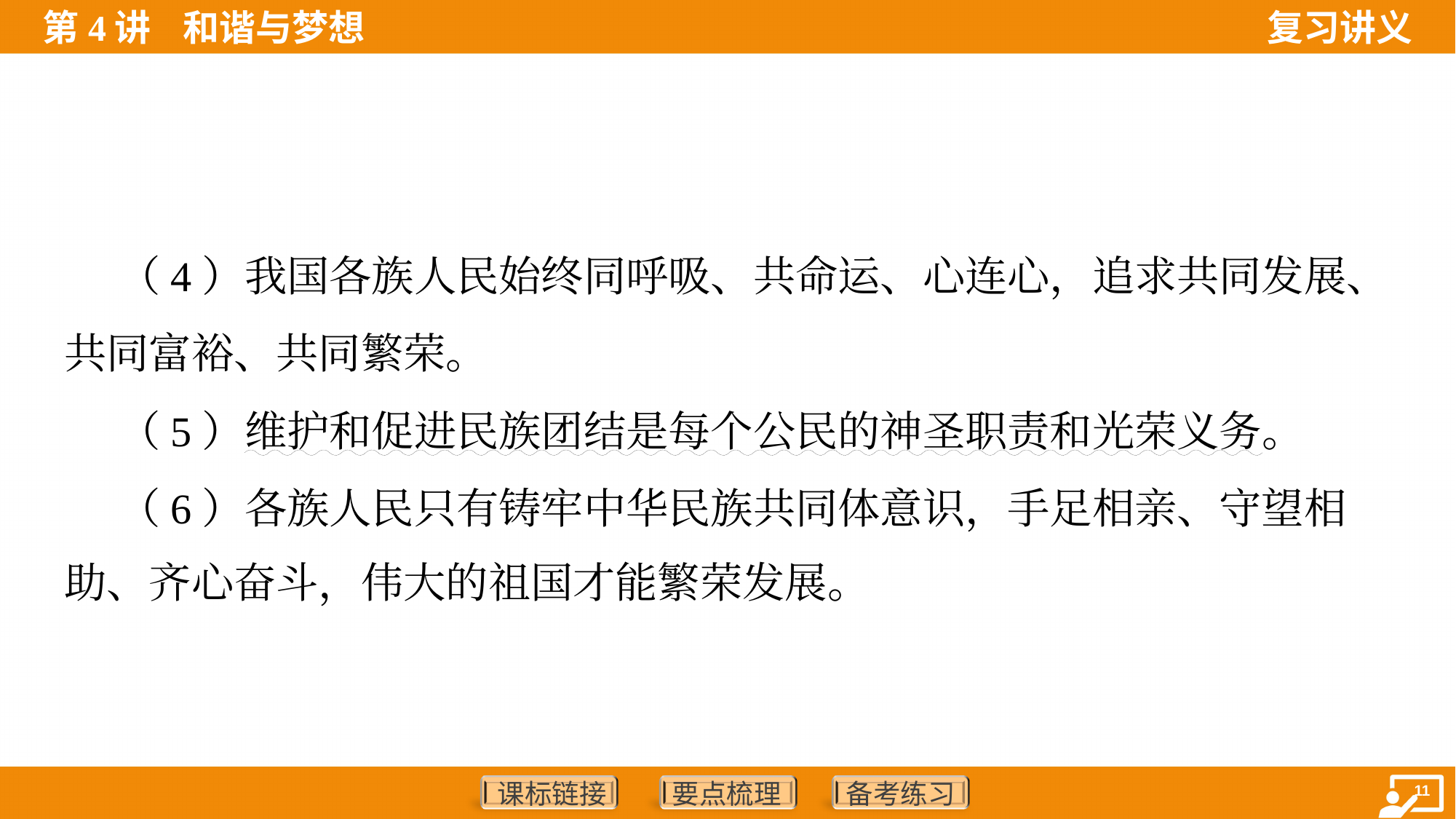

（4）我国各族人民始终同呼吸、共命运、心连心，追求共同发展、
共同富裕、共同繁荣。
    （5）维护和促进民族团结是每个公民的神圣职责和光荣义务。
    （6）各族人民只有铸牢中华民族共同体意识，手足相亲、守望相
助、齐心奋斗，伟大的祖国才能繁荣发展。